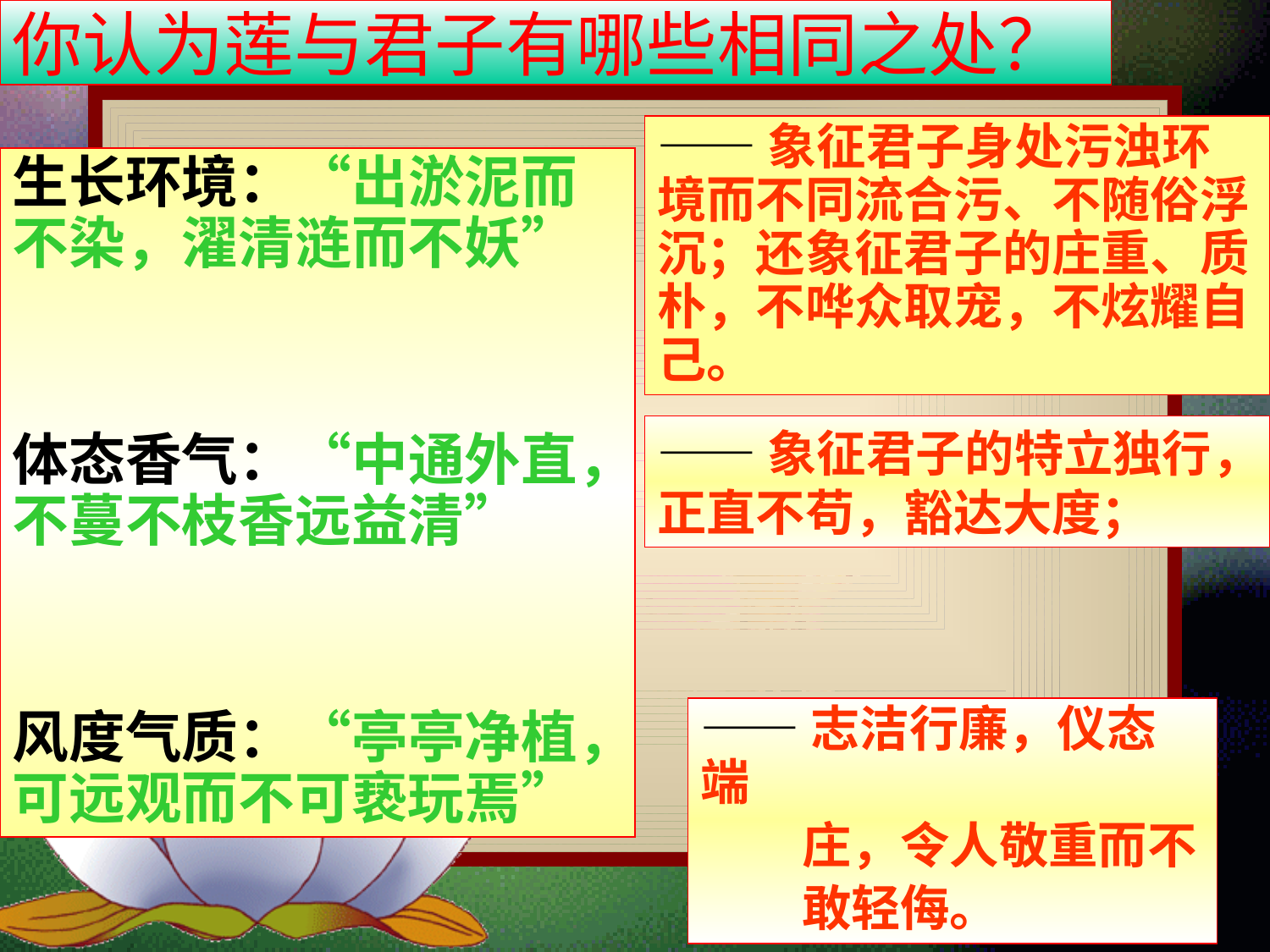

# 你认为莲与君子有哪些相同之处？
——象征君子身处污浊环境而不同流合污、不随俗浮沉；还象征君子的庄重、质朴，不哗众取宠，不炫耀自己。
生长环境：“出淤泥而不染，濯清涟而不妖”

体态香气：“中通外直，不蔓不枝香远益清”

风度气质：“亭亭净植，可远观而不可亵玩焉”
——象征君子的特立独行，正直不苟，豁达大度；
——志洁行廉，仪态端
        庄，令人敬重而不
        敢轻侮。